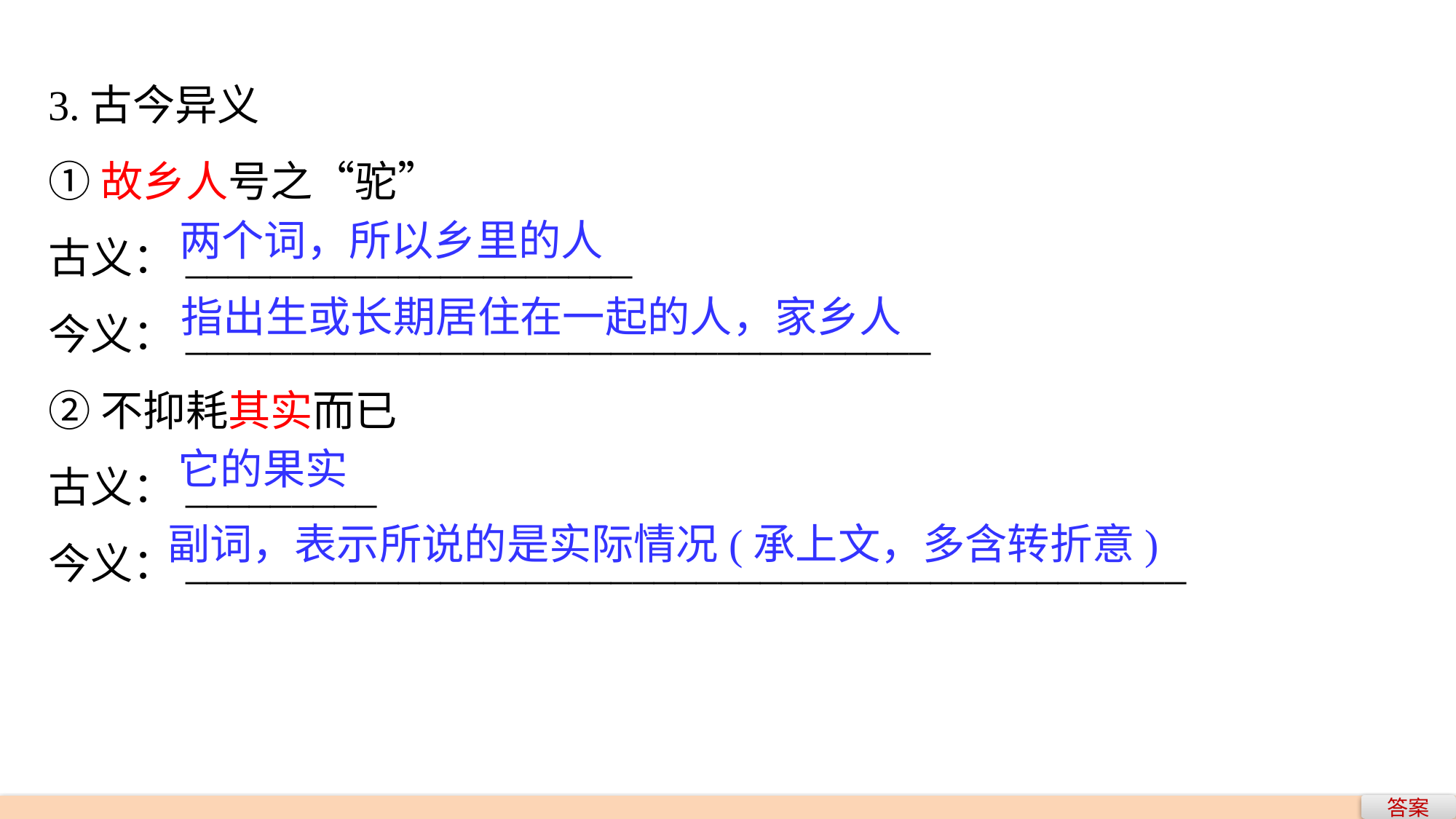

3.古今异义
①故乡人号之“驼”
古义：_____________________
今义：___________________________________
②不抑耗其实而已
古义：_________
今义：_______________________________________________
两个词，所以乡里的人
指出生或长期居住在一起的人，家乡人
它的果实
副词，表示所说的是实际情况(承上文，多含转折意)
答案